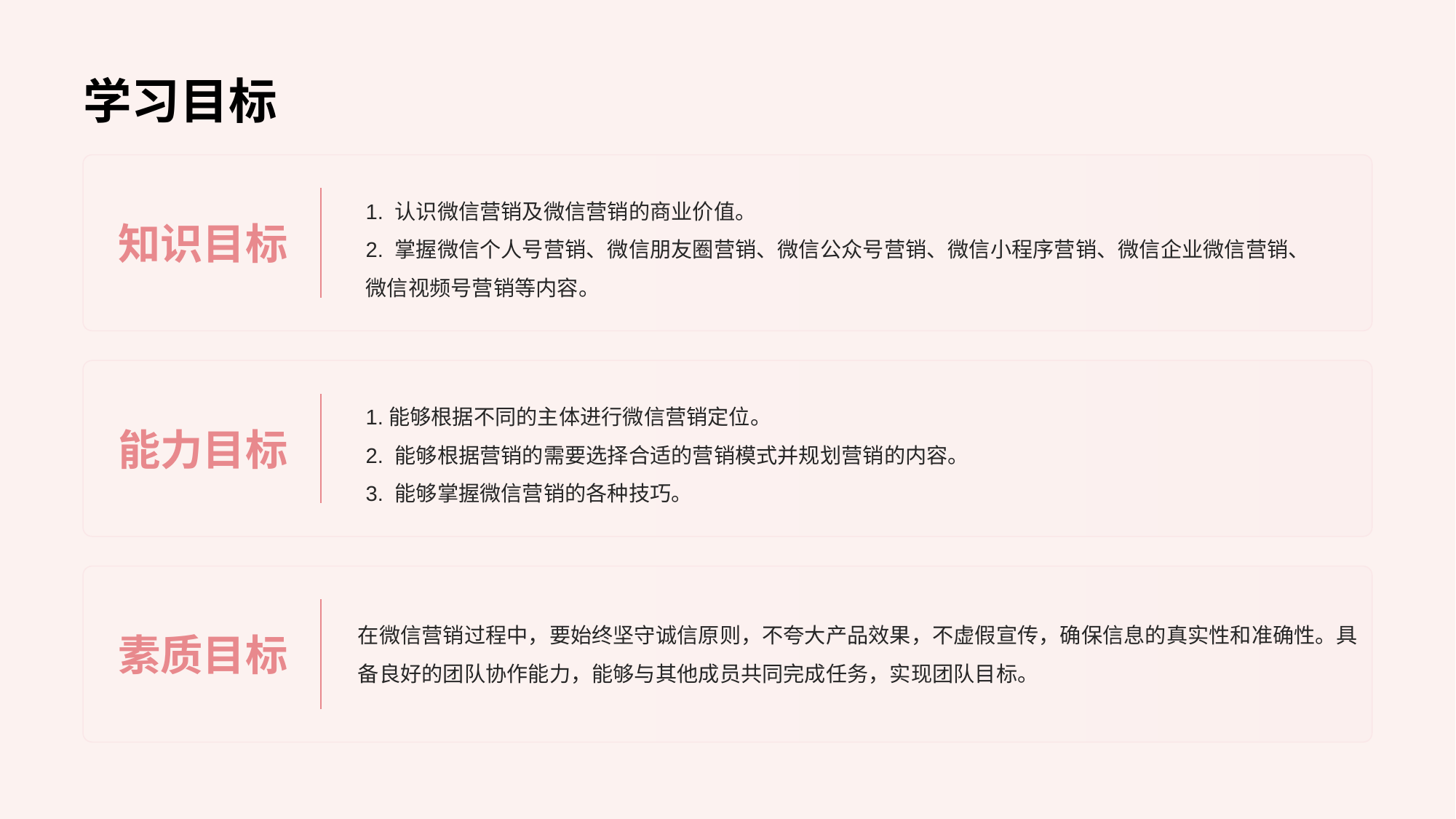

# 学习目标

知识目标
1. 认识微信营销及微信营销的商业价值。
2. 掌握微信个人号营销、微信朋友圈营销、微信公众号营销、微信小程序营销、微信企业微信营销、微信视频号营销等内容。

能力目标
1.能够根据不同的主体进行微信营销定位。
2. 能够根据营销的需要选择合适的营销模式并规划营销的内容。
3. 能够掌握微信营销的各种技巧。
素质目标
在微信营销过程中，要始终坚守诚信原则，不夸大产品效果，不虚假宣传，确保信息的真实性和准确性。具备良好的团队协作能力，能够与其他成员共同完成任务，实现团队目标。